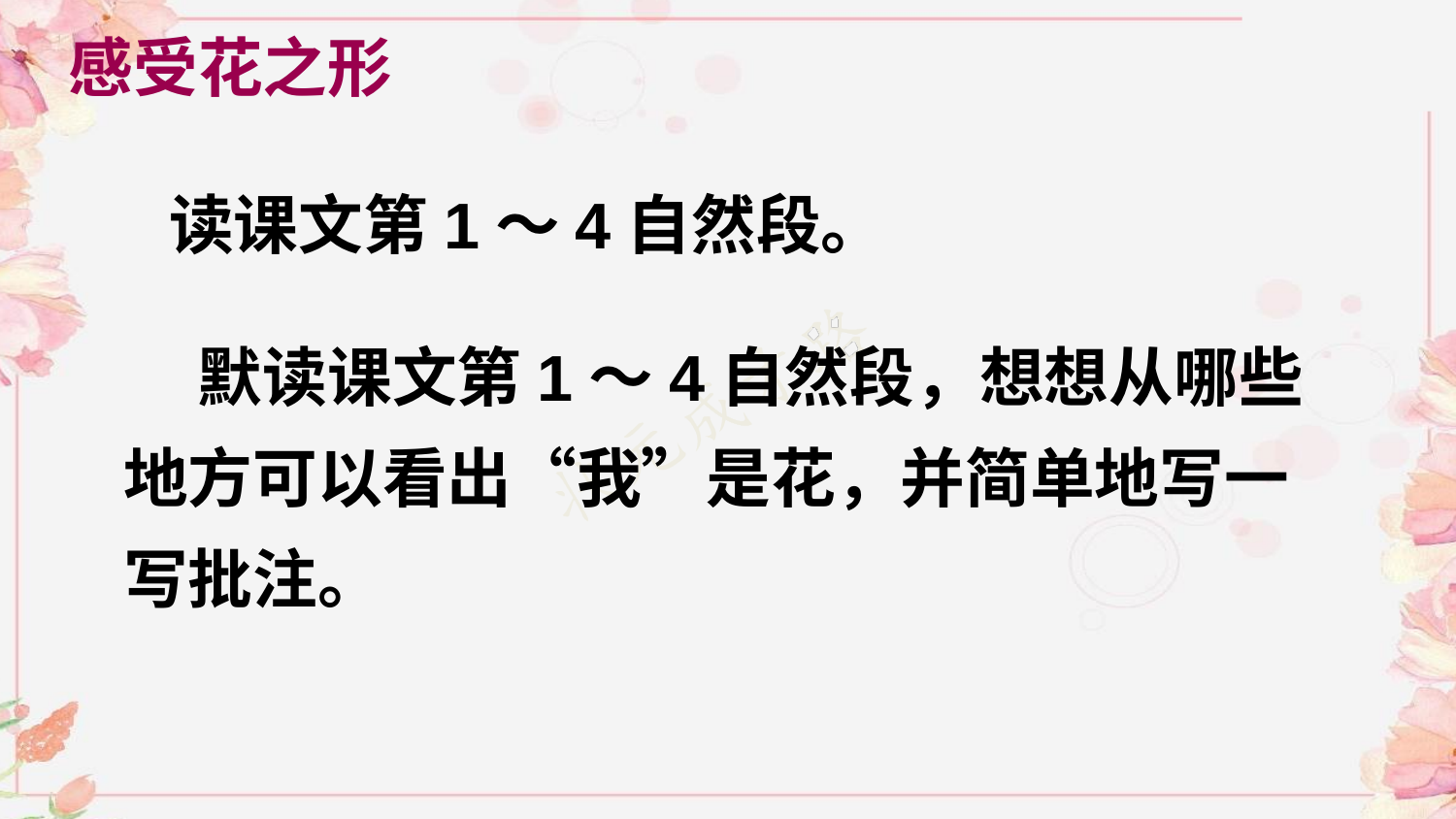

感受花之形
读课文第1～4自然段。
    默读课文第1～4自然段，想想从哪些地方可以看出“我”是花，并简单地写一写批注。